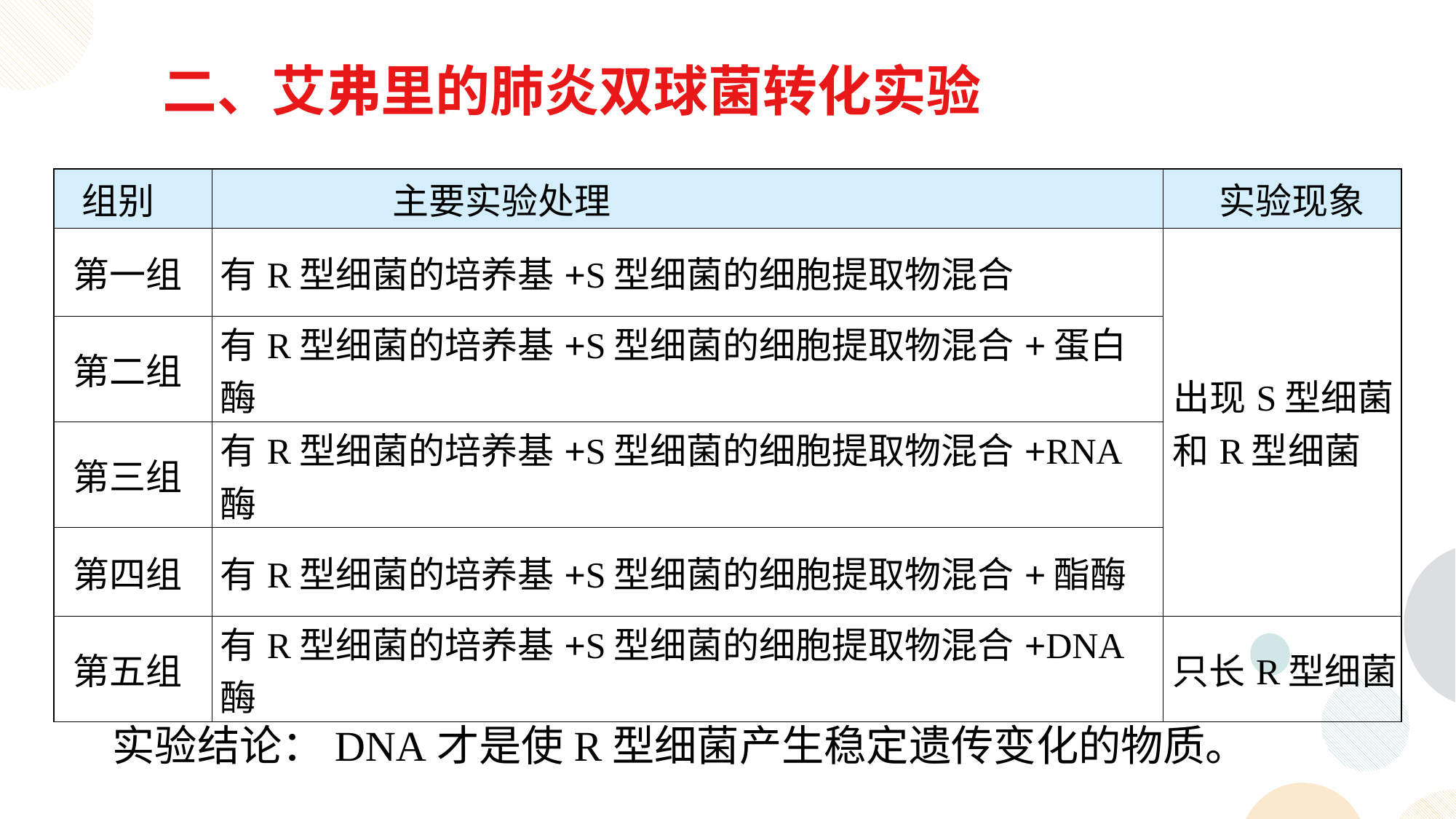

二、艾弗里的肺炎双球菌转化实验
| 组别 | 主要实验处理 | 实验现象 |
| --- | --- | --- |
| 第一组 | 有R型细菌的培养基+S型细菌的细胞提取物混合 | 出现S型细菌和R型细菌 |
| 第二组 | 有R型细菌的培养基+S型细菌的细胞提取物混合+蛋白酶 |  |
| 第三组 | 有R型细菌的培养基+S型细菌的细胞提取物混合+RNA酶 |  |
| 第四组 | 有R型细菌的培养基+S型细菌的细胞提取物混合+酯酶 |  |
| 第五组 | 有R型细菌的培养基+S型细菌的细胞提取物混合+DNA酶 | 只长R型细菌 |

    实验结论：DNA才是使R型细菌产生稳定遗传变化的物质。